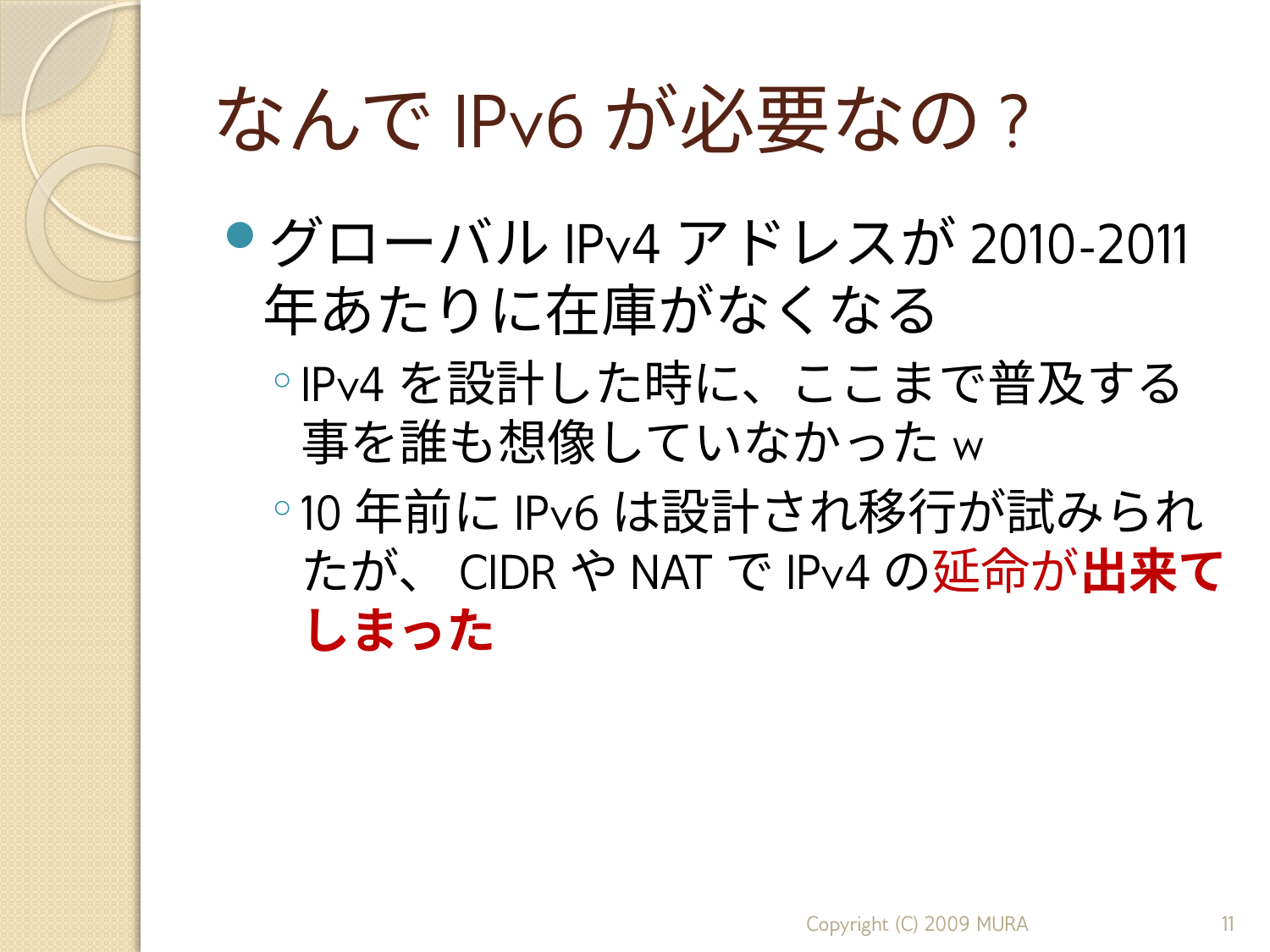

# なんでIPv6が必要なの?
グローバルIPv4アドレスが2010-2011年あたりに在庫がなくなる
IPv4を設計した時に、ここまで普及する事を誰も想像していなかったw
10年前にIPv6は設計され移行が試みられたが、CIDRやNATでIPv4の延命が出来てしまった
Copyright (C) 2009 MURA
11